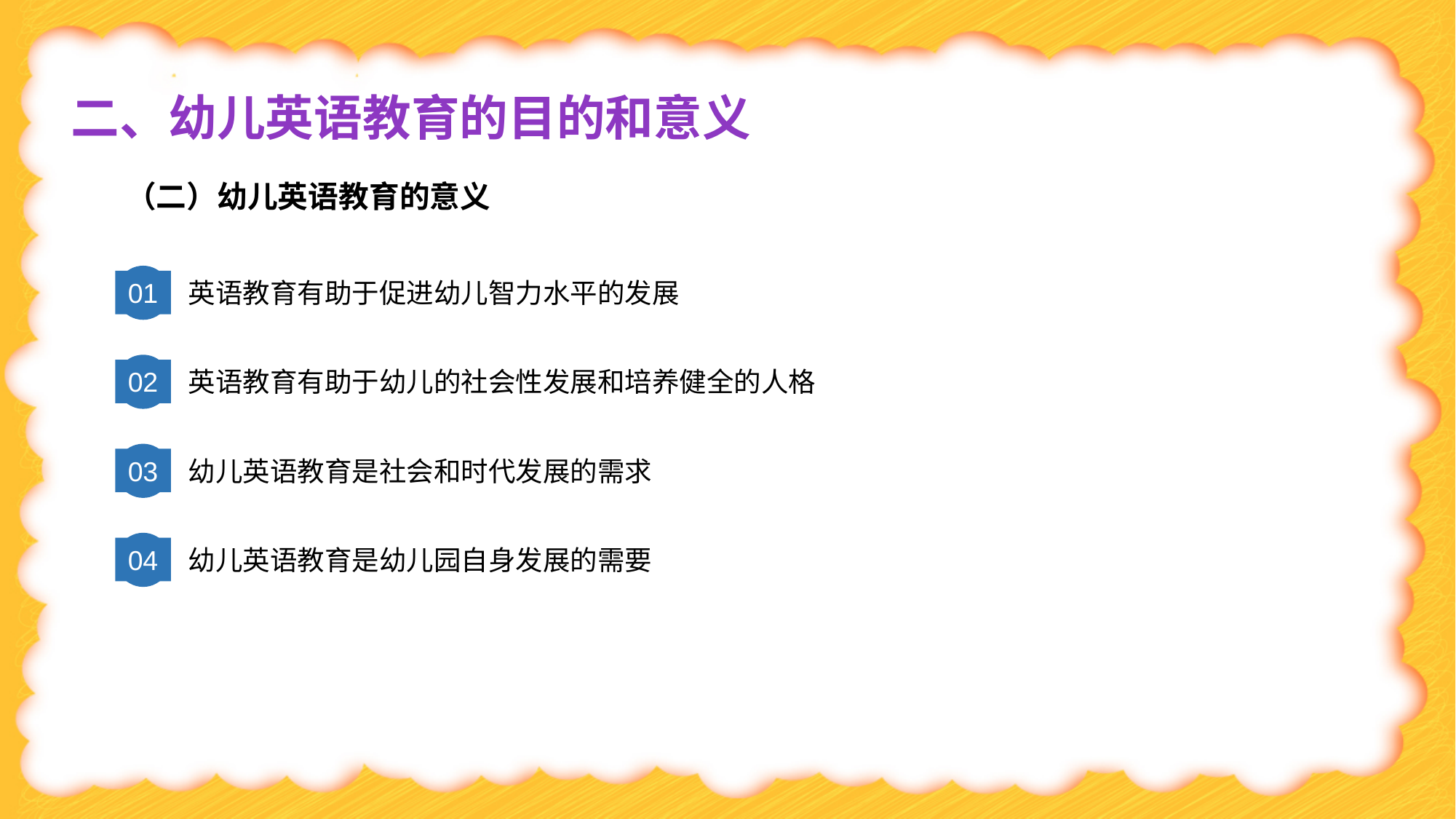

二、幼儿英语教育的目的和意义
（二）幼儿英语教育的意义

01
英语教育有助于促进幼儿智力水平的发展

02
英语教育有助于幼儿的社会性发展和培养健全的人格

03
幼儿英语教育是社会和时代发展的需求

04
幼儿英语教育是幼儿园自身发展的需要